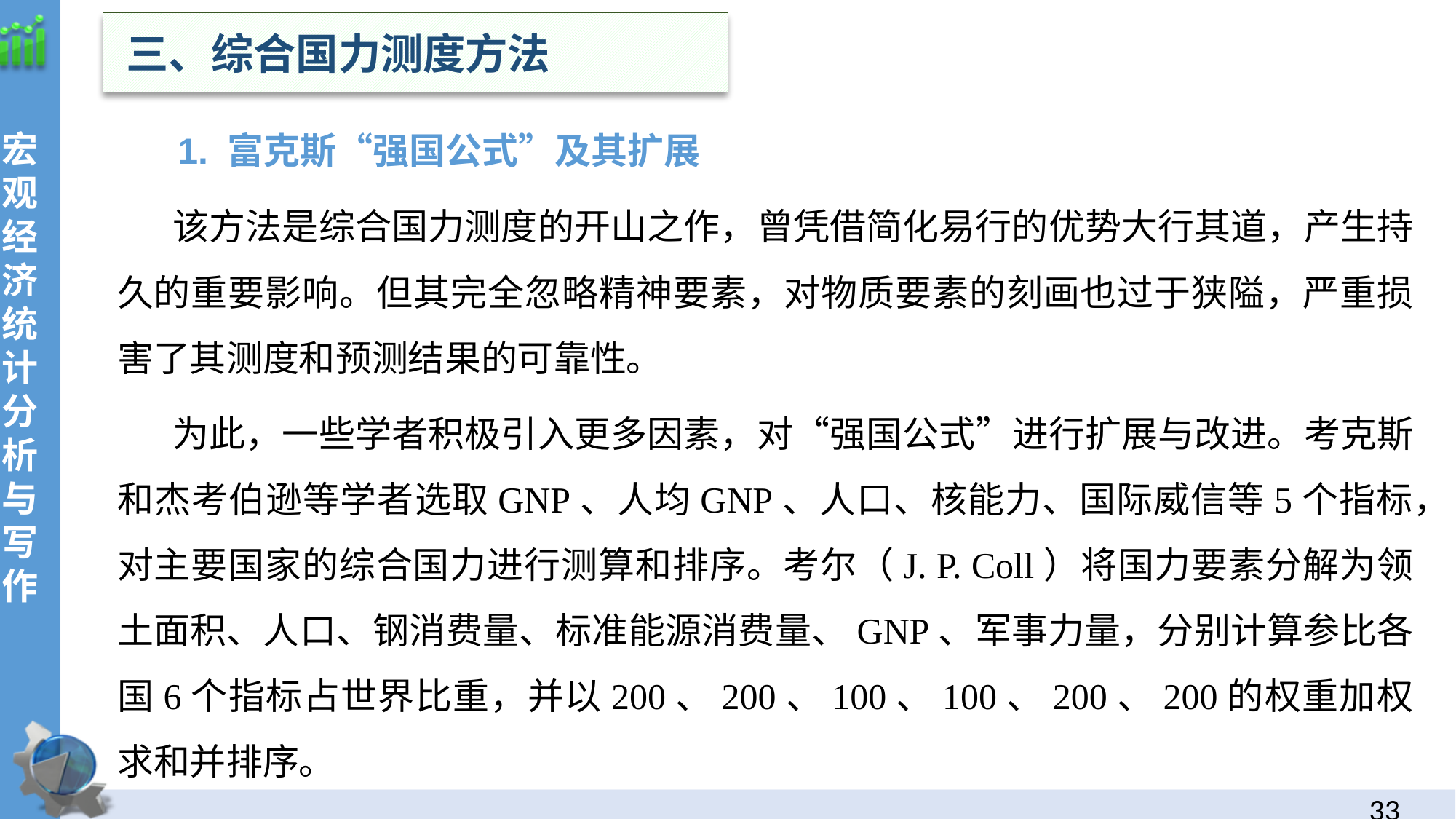

三、综合国力测度方法
宏观经济统计分析与写作
   1. 富克斯“强国公式”及其扩展
  该方法是综合国力测度的开山之作，曾凭借简化易行的优势大行其道，产生持久的重要影响。但其完全忽略精神要素，对物质要素的刻画也过于狭隘，严重损害了其测度和预测结果的可靠性。
  为此，一些学者积极引入更多因素，对“强国公式”进行扩展与改进。考克斯和杰考伯逊等学者选取GNP、人均GNP、人口、核能力、国际威信等5个指标，对主要国家的综合国力进行测算和排序。考尔（J. P. Coll）将国力要素分解为领土面积、人口、钢消费量、标准能源消费量、GNP、军事力量，分别计算参比各国6个指标占世界比重，并以200、200、100、100、200、200的权重加权求和并排序。

33